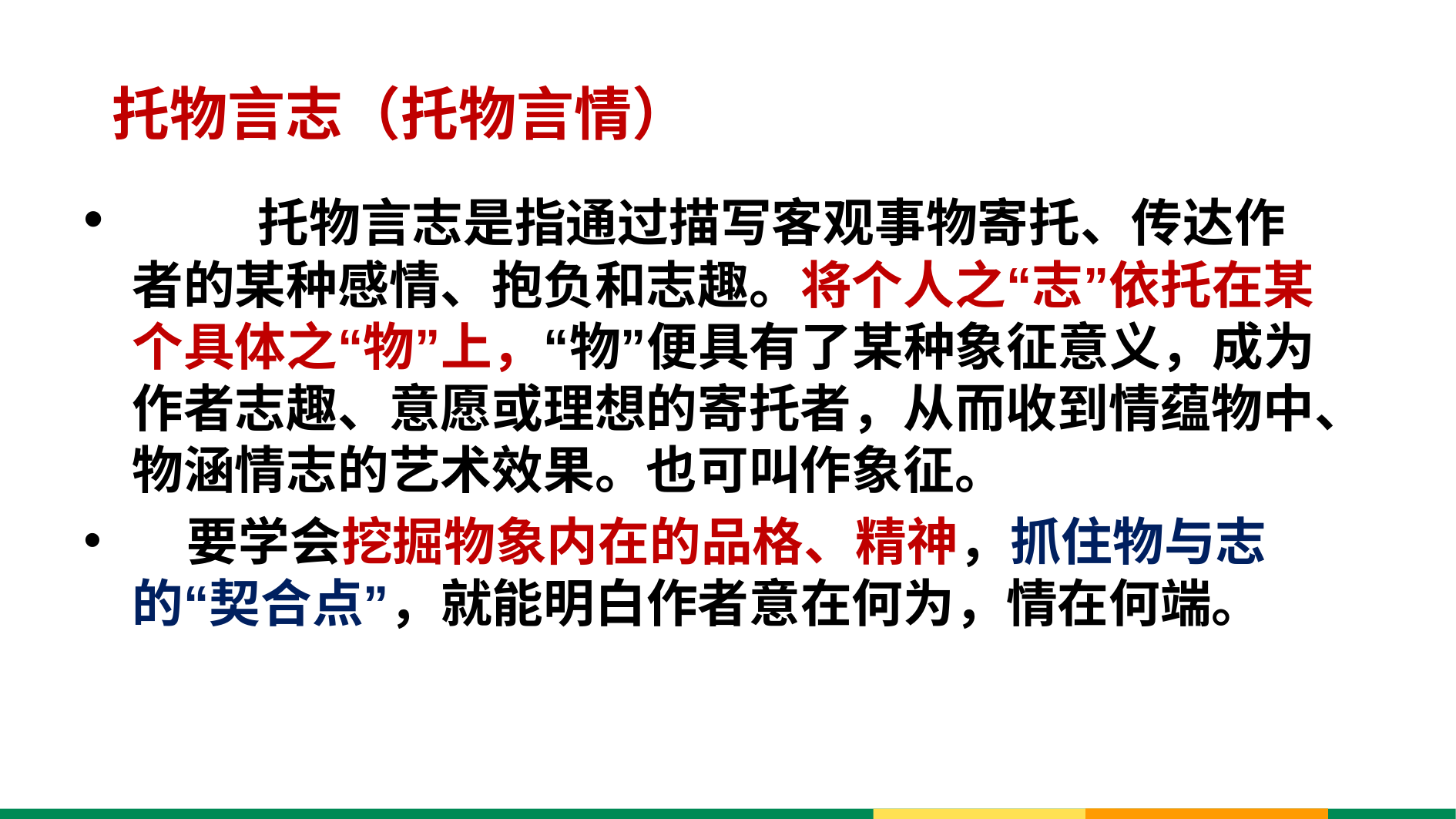

# 托物言志（托物言情）
       托物言志是指通过描写客观事物寄托、传达作者的某种感情、抱负和志趣。将个人之“志”依托在某个具体之“物”上，“物”便具有了某种象征意义，成为作者志趣、意愿或理想的寄托者，从而收到情蕴物中、物涵情志的艺术效果。也可叫作象征。
   要学会挖掘物象内在的品格、精神，抓住物与志的“契合点”，就能明白作者意在何为，情在何端。